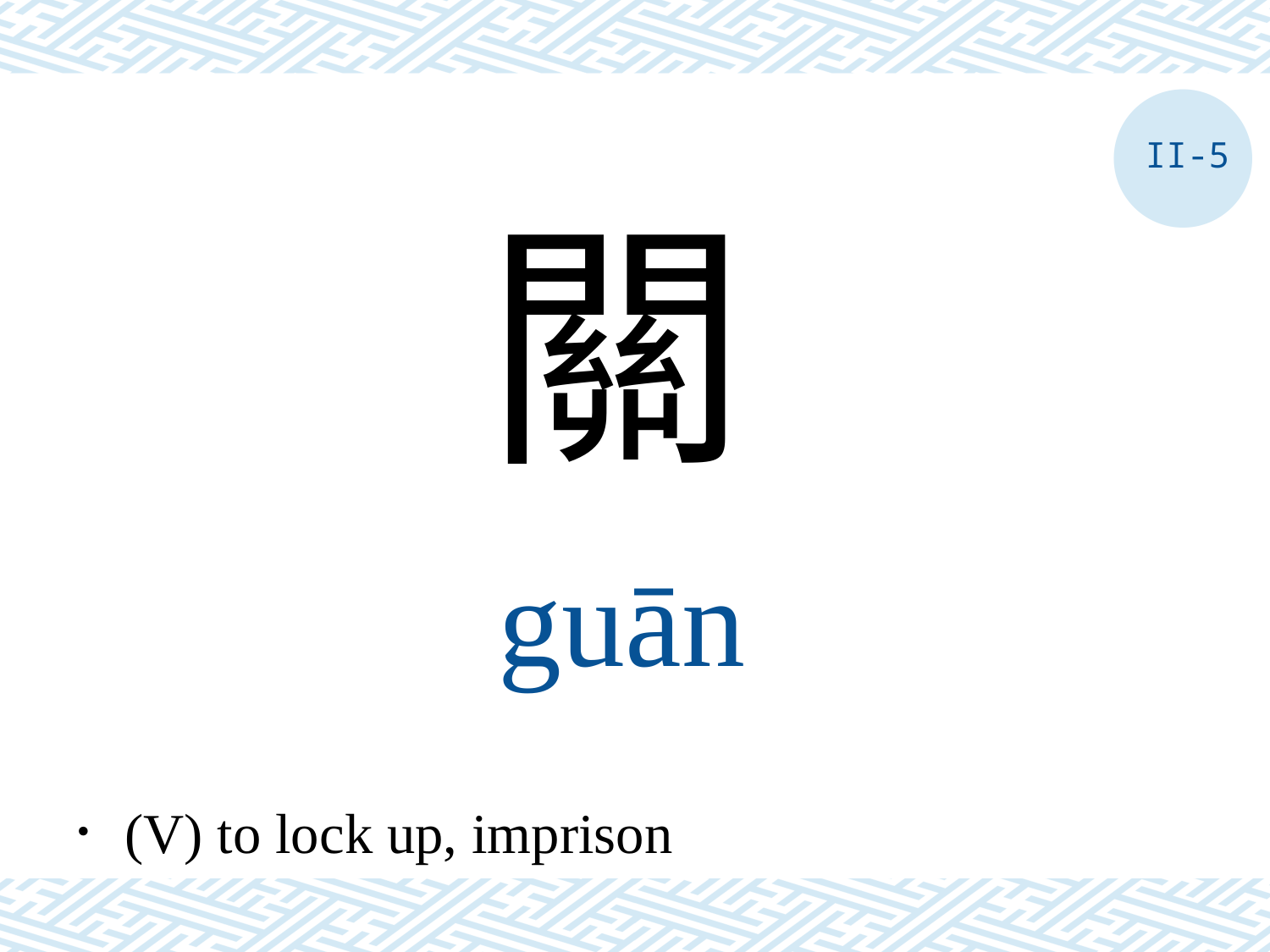

II-5

關
guān
．(V) to lock up, imprison